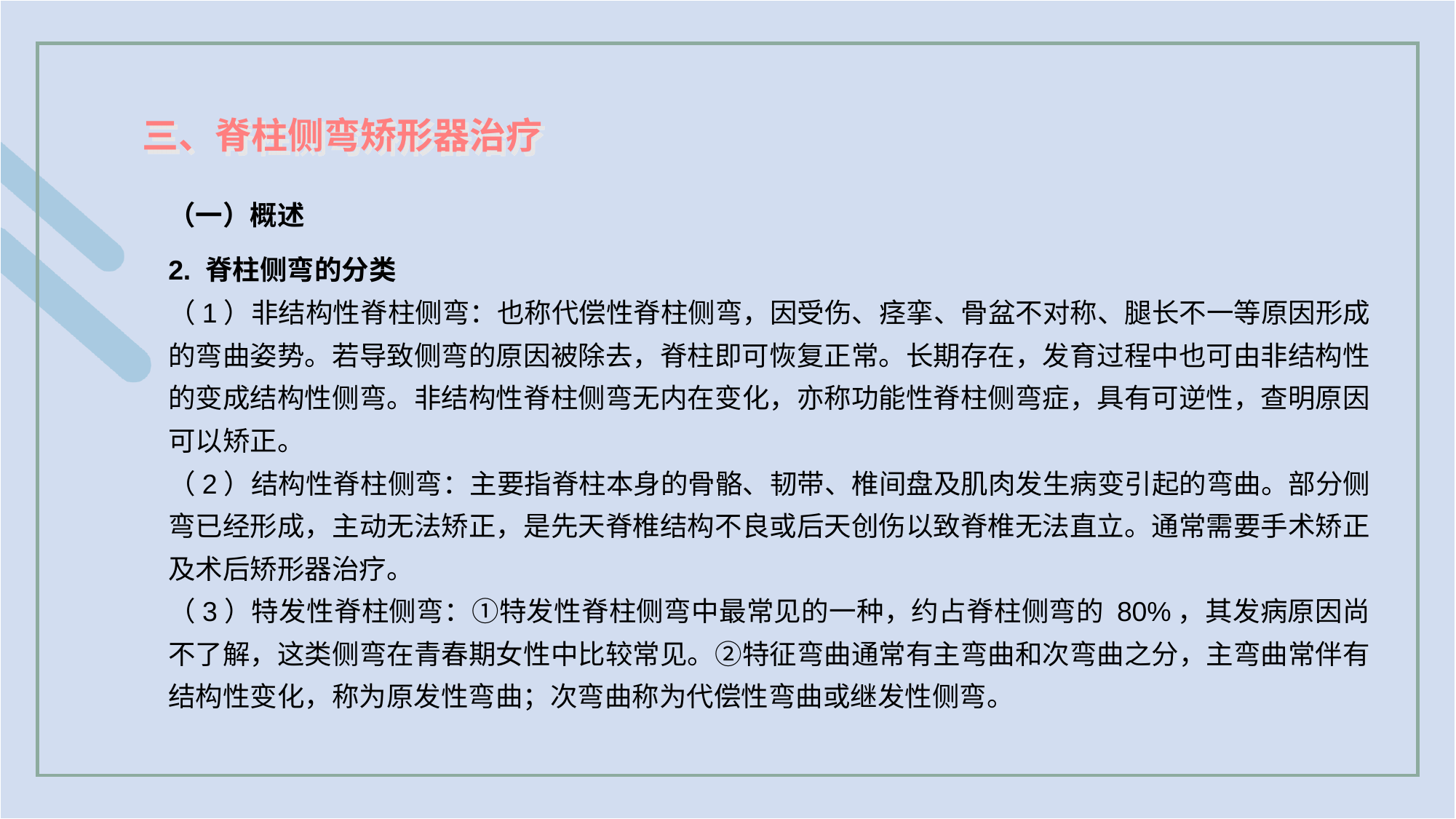

三、脊柱侧弯矫形器治疗
（一）概述
2. 脊柱侧弯的分类
（1）非结构性脊柱侧弯：也称代偿性脊柱侧弯，因受伤、痉挛、骨盆不对称、腿长不一等原因形成的弯曲姿势。若导致侧弯的原因被除去，脊柱即可恢复正常。长期存在，发育过程中也可由非结构性的变成结构性侧弯。非结构性脊柱侧弯无内在变化，亦称功能性脊柱侧弯症，具有可逆性，查明原因可以矫正。
（2）结构性脊柱侧弯：主要指脊柱本身的骨骼、韧带、椎间盘及肌肉发生病变引起的弯曲。部分侧弯已经形成，主动无法矫正，是先天脊椎结构不良或后天创伤以致脊椎无法直立。通常需要手术矫正及术后矫形器治疗。
（3）特发性脊柱侧弯：①特发性脊柱侧弯中最常见的一种，约占脊柱侧弯的 80%，其发病原因尚不了解，这类侧弯在青春期女性中比较常见。②特征弯曲通常有主弯曲和次弯曲之分，主弯曲常伴有结构性变化，称为原发性弯曲；次弯曲称为代偿性弯曲或继发性侧弯。